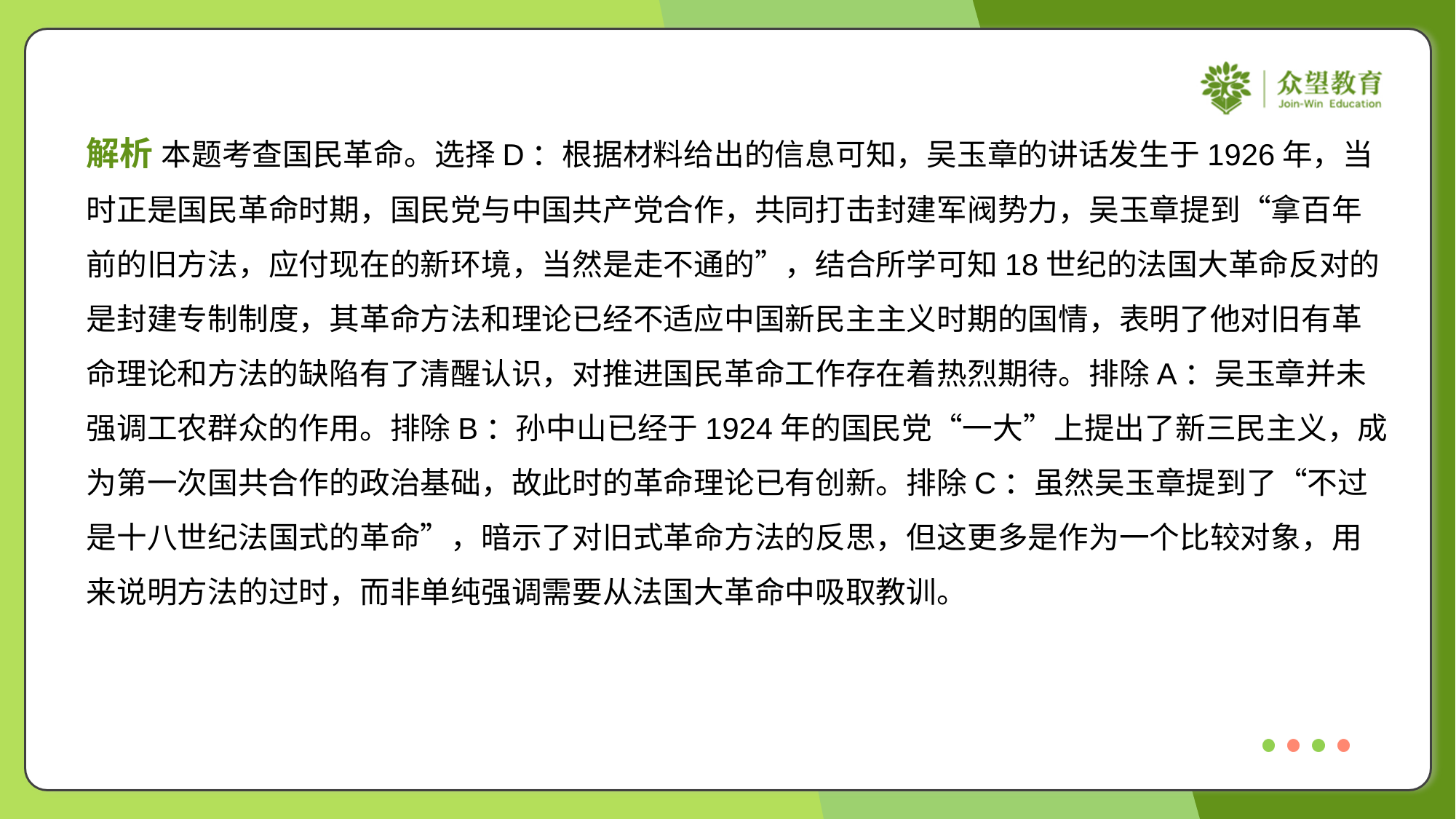

解析 本题考查国民革命。选择D：根据材料给出的信息可知，吴玉章的讲话发生于1926年，当
时正是国民革命时期，国民党与中国共产党合作，共同打击封建军阀势力，吴玉章提到“拿百年
前的旧方法，应付现在的新环境，当然是走不通的”，结合所学可知18世纪的法国大革命反对的
是封建专制制度，其革命方法和理论已经不适应中国新民主主义时期的国情，表明了他对旧有革
命理论和方法的缺陷有了清醒认识，对推进国民革命工作存在着热烈期待。排除A：吴玉章并未
强调工农群众的作用。排除B：孙中山已经于1924年的国民党“一大”上提出了新三民主义，成
为第一次国共合作的政治基础，故此时的革命理论已有创新。排除C：虽然吴玉章提到了“不过
是十八世纪法国式的革命”，暗示了对旧式革命方法的反思，但这更多是作为一个比较对象，用
来说明方法的过时，而非单纯强调需要从法国大革命中吸取教训。